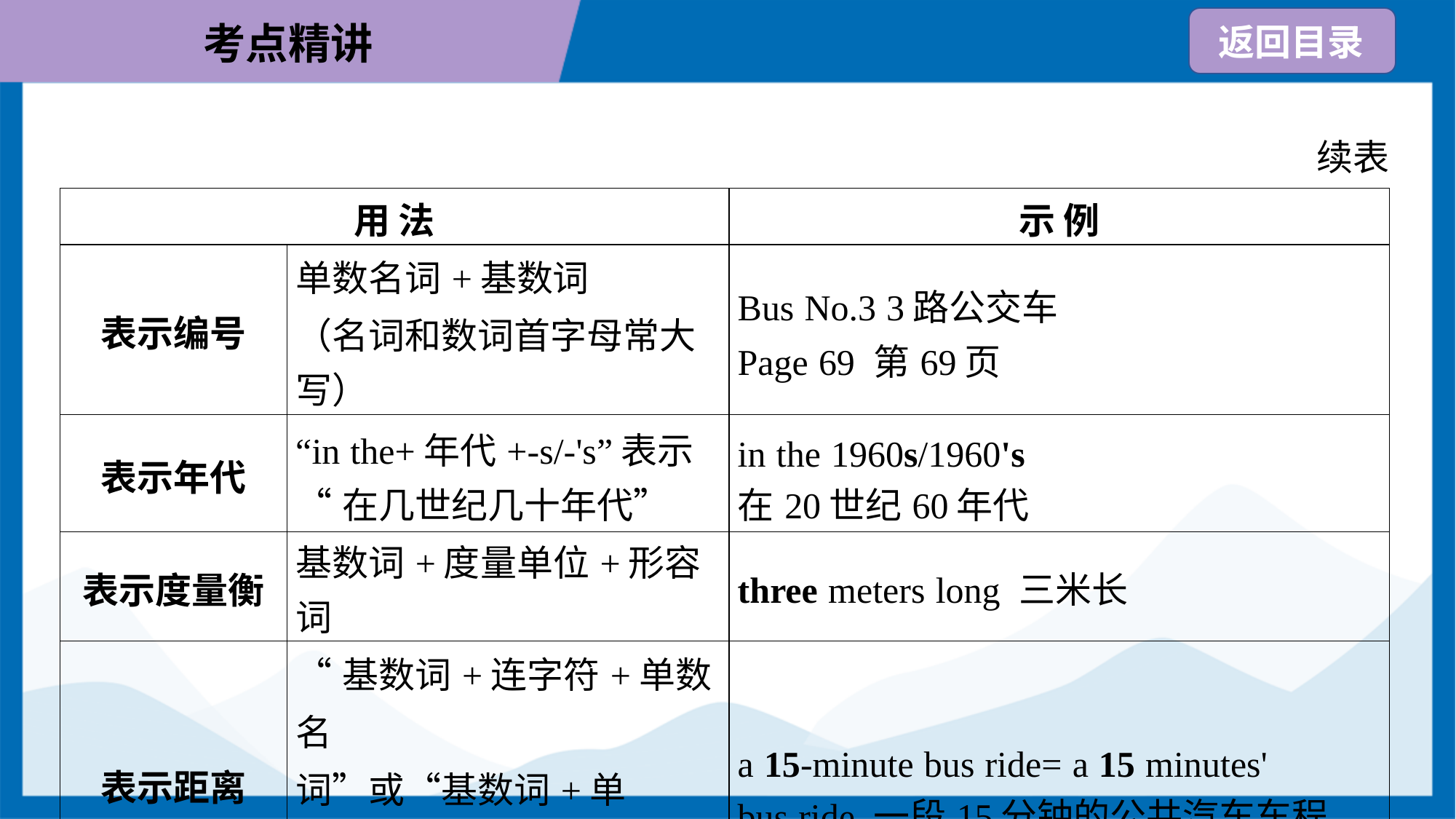

续表
| 用 法 |  | 示 例 |
| --- | --- | --- |
| 表示编号 | 单数名词+基数词 （名词和数词首字母常大 写） | Bus No.3 3路公交车 Page 69 第69页 |
| 表示年代 | “in the+年代+-s/-'s”表示 “在几世纪几十年代” | in the 1960s/1960's 在20世纪60年代 |
| 表示度量衡 | 基数词+度量单位+形容词 | three meters long 三米长 |
| 表示距离 | “基数词+连字符+单数名 词”或“基数词+单数/复数 名词所有格” | a 15-minute bus ride= a 15 minutes' bus ride 一段15分钟的公共汽车车程 |